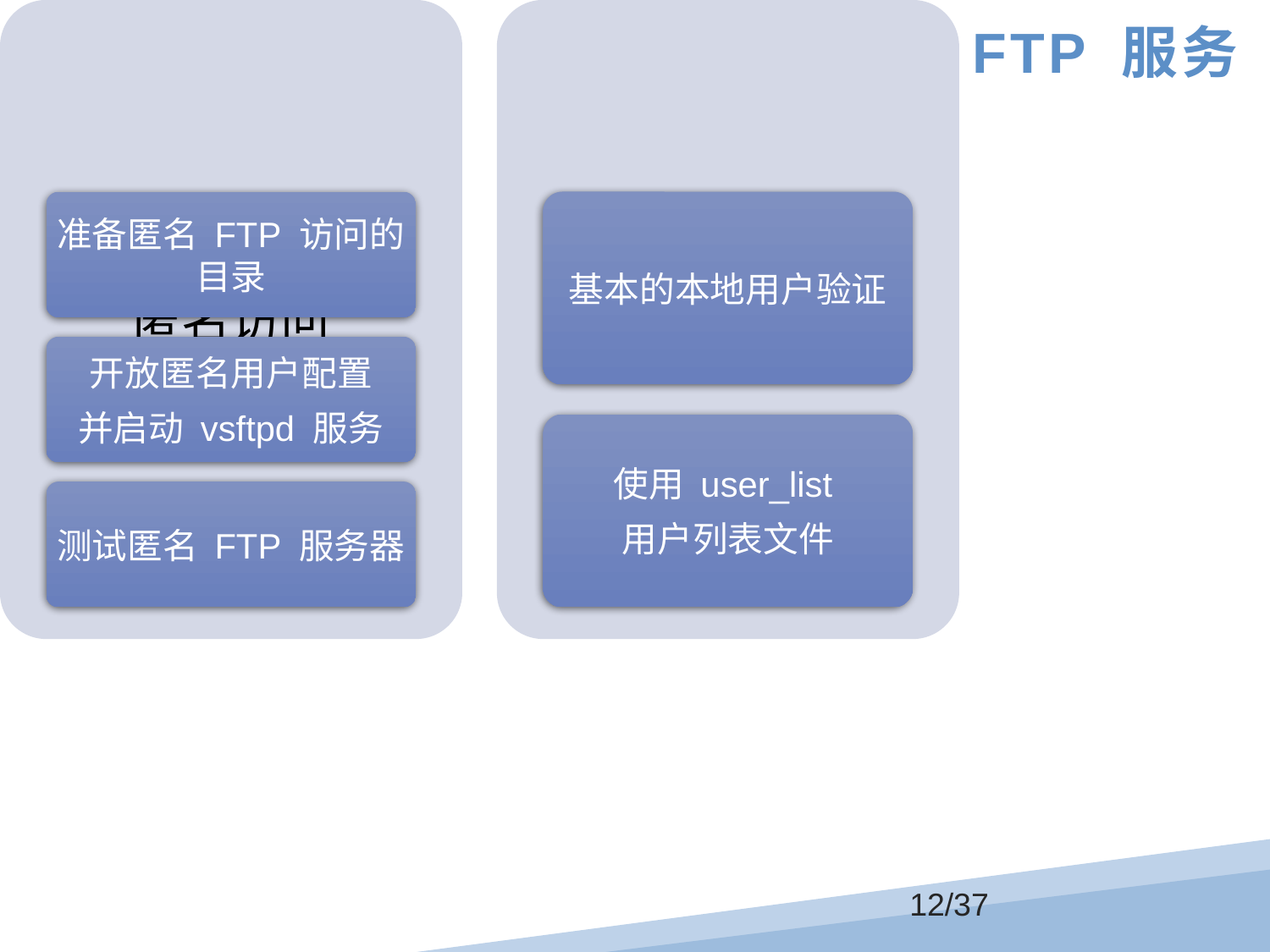

基于系统用户的 FTP 服务
构建方法

匿名访问
准备匿名 FTP 访问的目录
开放匿名用户配置
并启动 vsftpd 服务
测试匿名 FTP 服务器
用户验证
基本的本地用户验证
使用 user_list
用户列表文件

12/37